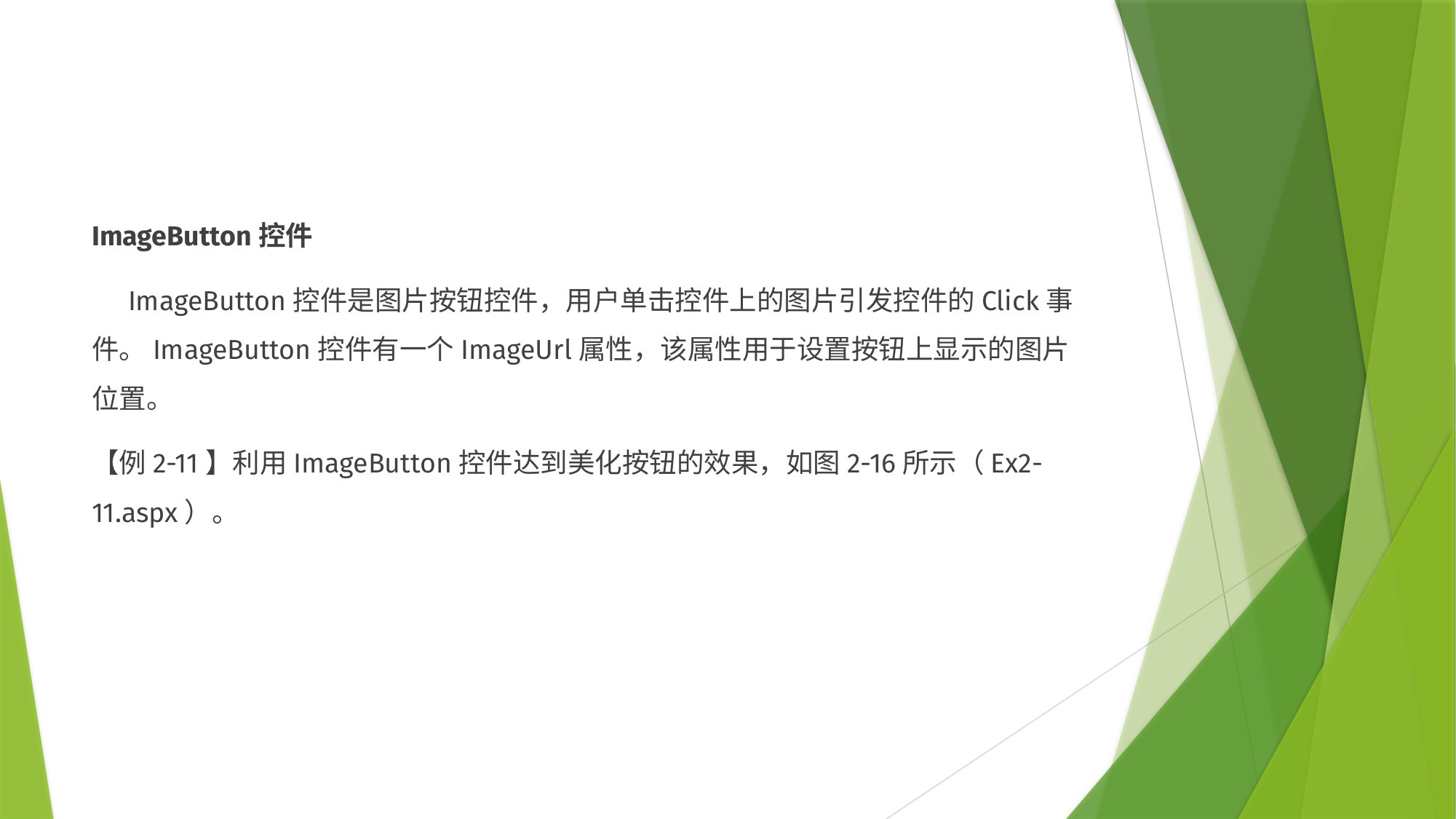

#
ImageButton控件
     ImageButton控件是图片按钮控件，用户单击控件上的图片引发控件的Click事件。ImageButton控件有一个ImageUrl属性，该属性用于设置按钮上显示的图片位置。
【例2-11】利用ImageButton控件达到美化按钮的效果，如图2-16所示（Ex2-11.aspx）。